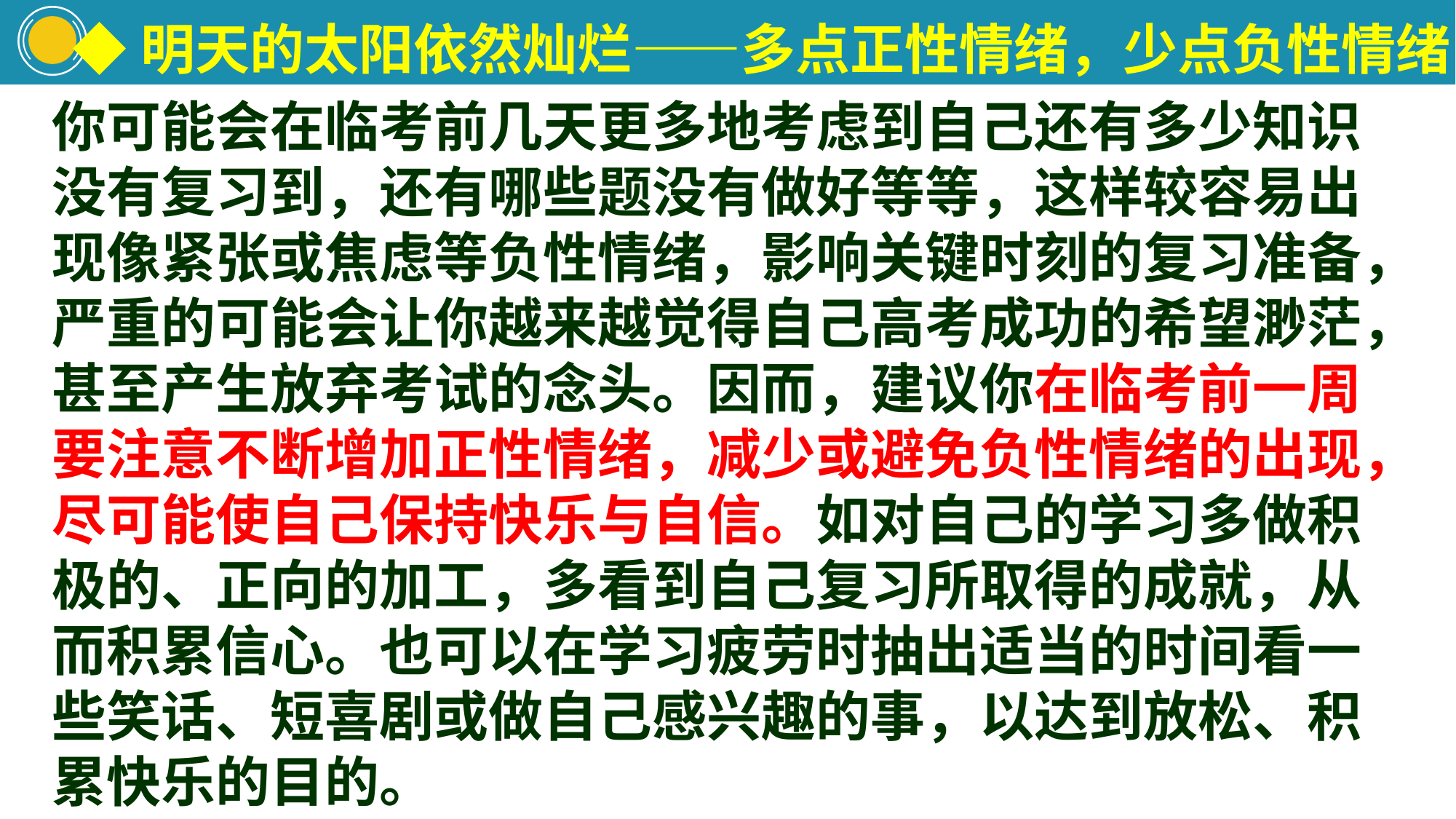

◆明天的太阳依然灿烂——多点正性情绪，少点负性情绪
你可能会在临考前几天更多地考虑到自己还有多少知识没有复习到，还有哪些题没有做好等等，这样较容易出现像紧张或焦虑等负性情绪，影响关键时刻的复习准备，严重的可能会让你越来越觉得自己高考成功的希望渺茫，甚至产生放弃考试的念头。因而，建议你在临考前一周要注意不断增加正性情绪，减少或避免负性情绪的出现，尽可能使自己保持快乐与自信。如对自己的学习多做积极的、正向的加工，多看到自己复习所取得的成就，从而积累信心。也可以在学习疲劳时抽出适当的时间看一些笑话、短喜剧或做自己感兴趣的事，以达到放松、积累快乐的目的。